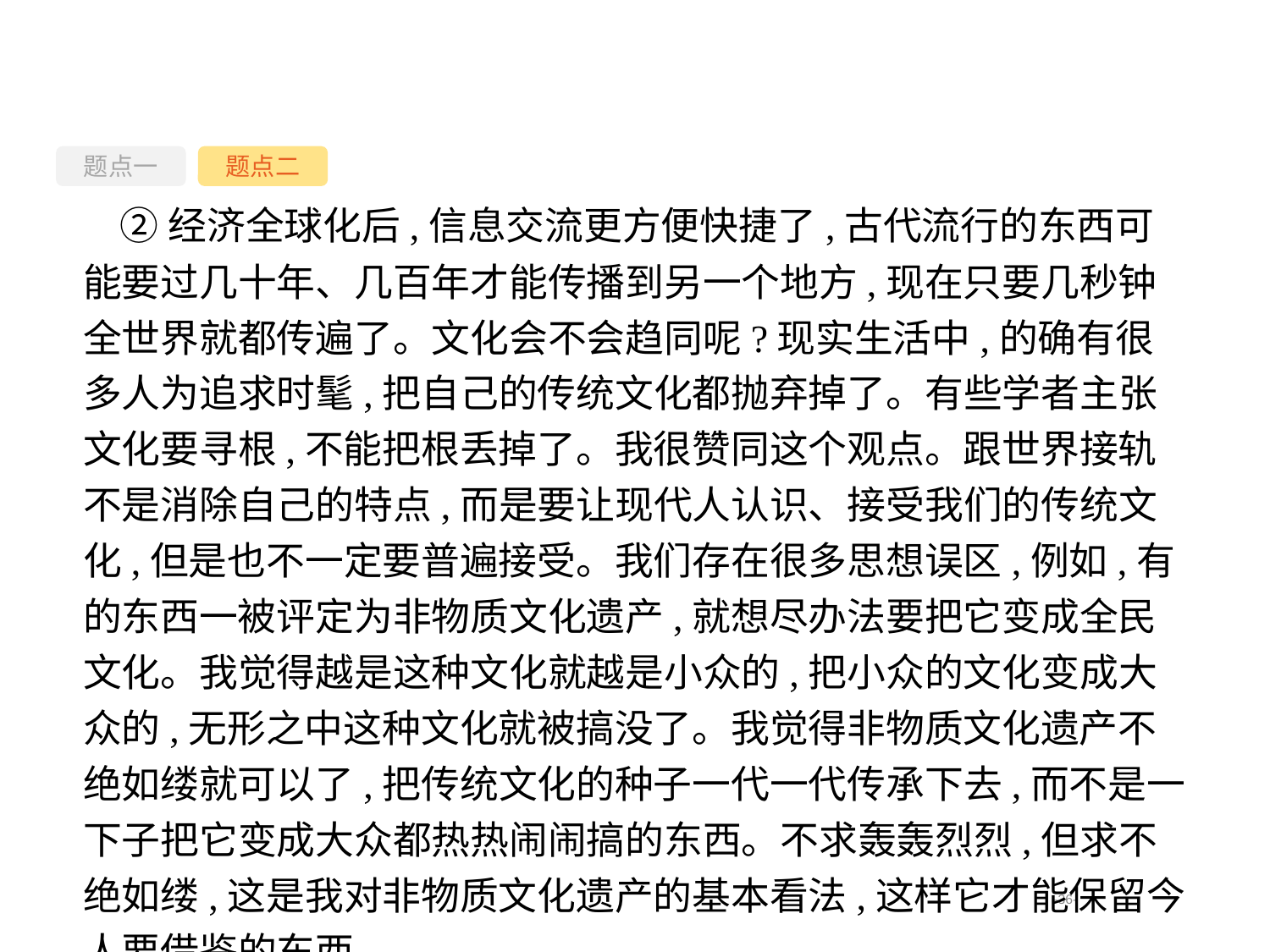

题点一
题点二
②经济全球化后,信息交流更方便快捷了,古代流行的东西可能要过几十年、几百年才能传播到另一个地方,现在只要几秒钟全世界就都传遍了。文化会不会趋同呢?现实生活中,的确有很多人为追求时髦,把自己的传统文化都抛弃掉了。有些学者主张文化要寻根,不能把根丢掉了。我很赞同这个观点。跟世界接轨不是消除自己的特点,而是要让现代人认识、接受我们的传统文化,但是也不一定要普遍接受。我们存在很多思想误区,例如,有的东西一被评定为非物质文化遗产,就想尽办法要把它变成全民文化。我觉得越是这种文化就越是小众的,把小众的文化变成大众的,无形之中这种文化就被搞没了。我觉得非物质文化遗产不绝如缕就可以了,把传统文化的种子一代一代传承下去,而不是一下子把它变成大众都热热闹闹搞的东西。不求轰轰烈烈,但求不绝如缕,这是我对非物质文化遗产的基本看法,这样它才能保留今人要借鉴的东西。
-36-